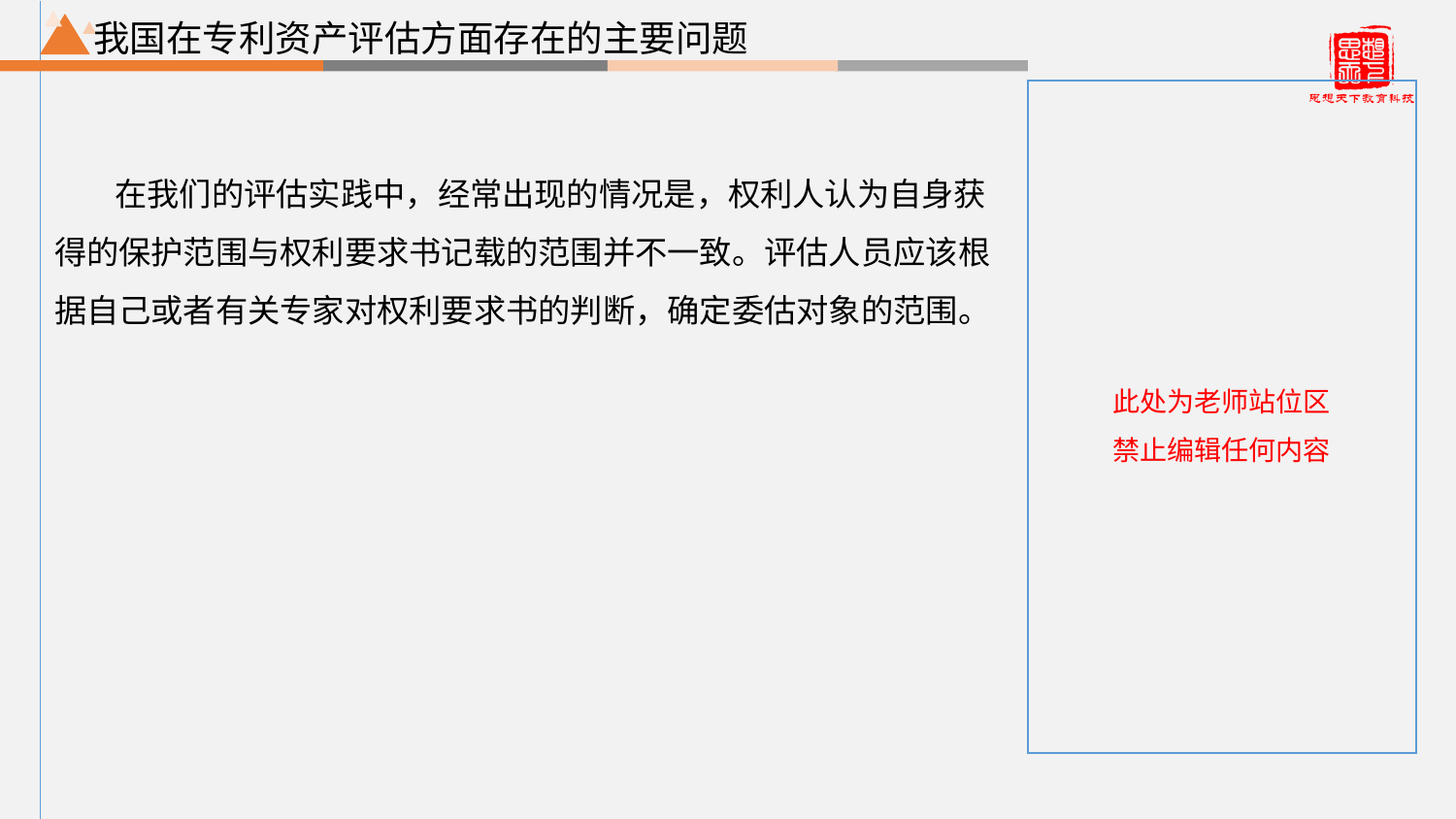

我国在专利资产评估方面存在的主要问题
在我们的评估实践中，经常出现的情况是，权利人认为自身获得的保护范围与权利要求书记载的范围并不一致。评估人员应该根据自己或者有关专家对权利要求书的判断，确定委估对象的范围。
136